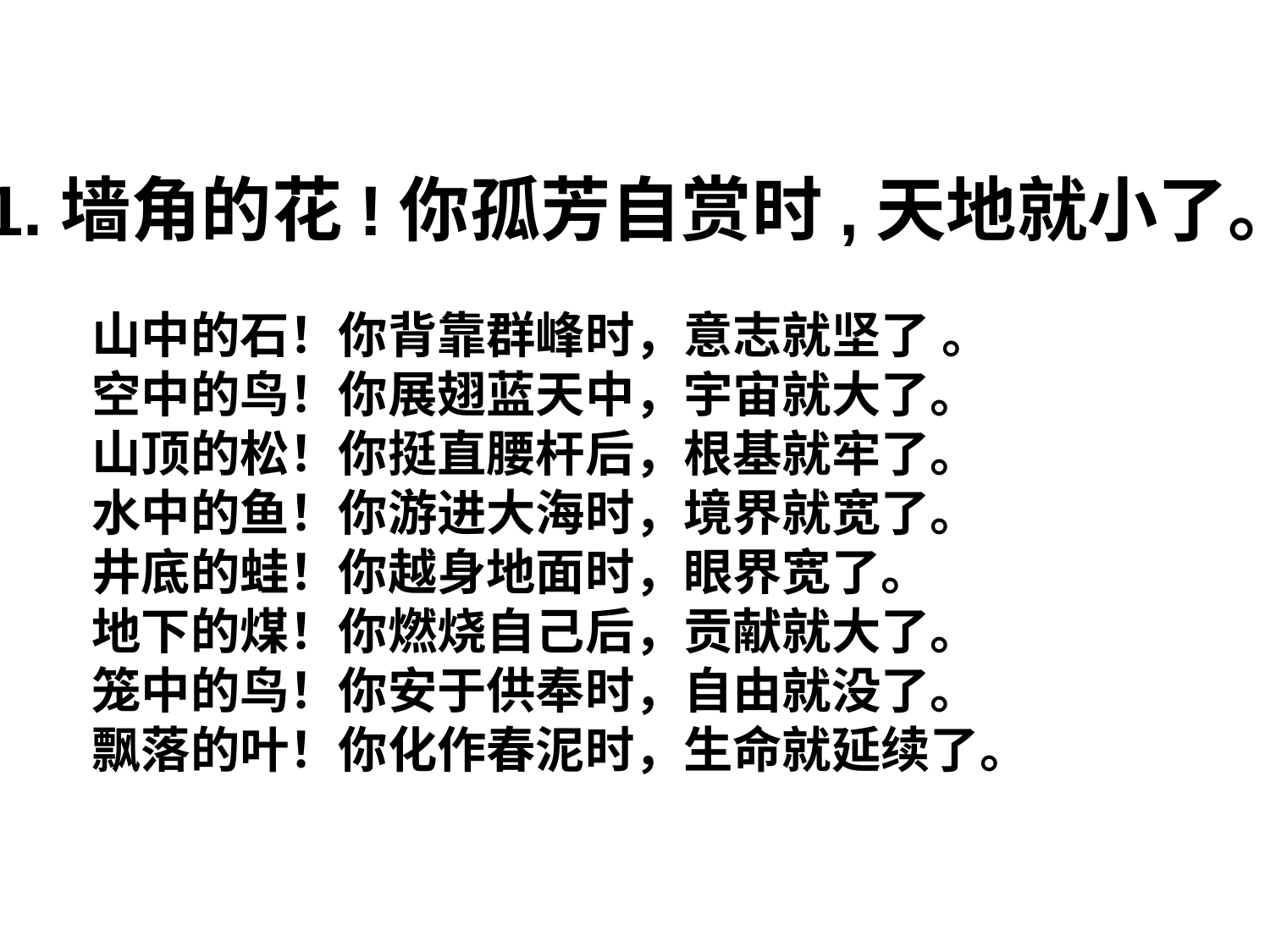

1.墙角的花!你孤芳自赏时,天地就小了。
山中的石！你背靠群峰时，意志就坚了 。
空中的鸟！你展翅蓝天中，宇宙就大了。
山顶的松！你挺直腰杆后，根基就牢了。
水中的鱼！你游进大海时，境界就宽了。
井底的蛙！你越身地面时，眼界宽了。
地下的煤！你燃烧自己后，贡献就大了。
笼中的鸟！你安于供奉时，自由就没了。
飘落的叶！你化作春泥时，生命就延续了。